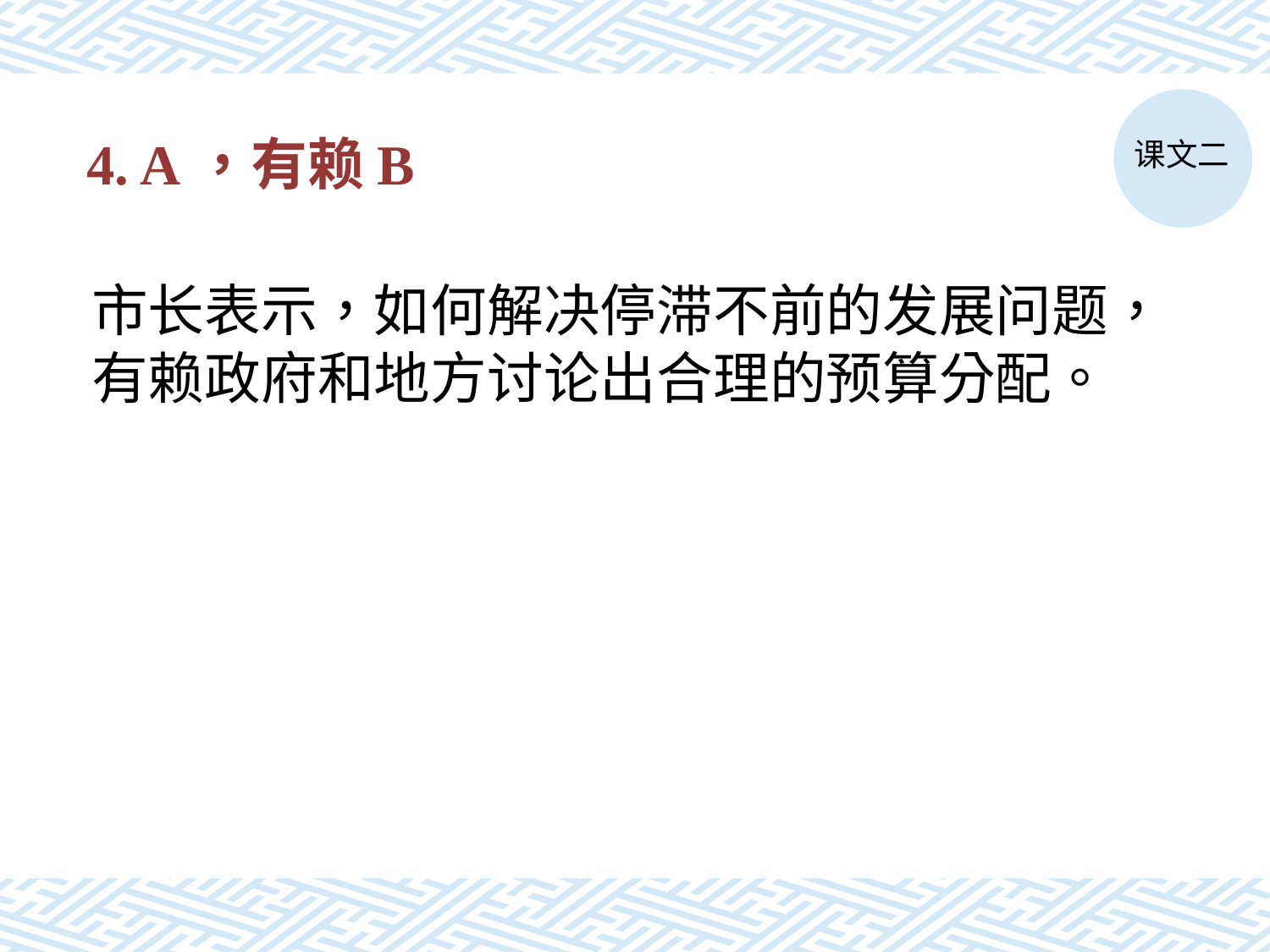

课文二
# 4. A，有赖B
市长表示，如何解决停滞不前的发展问题，有赖政府和地方讨论出合理的预算分配。